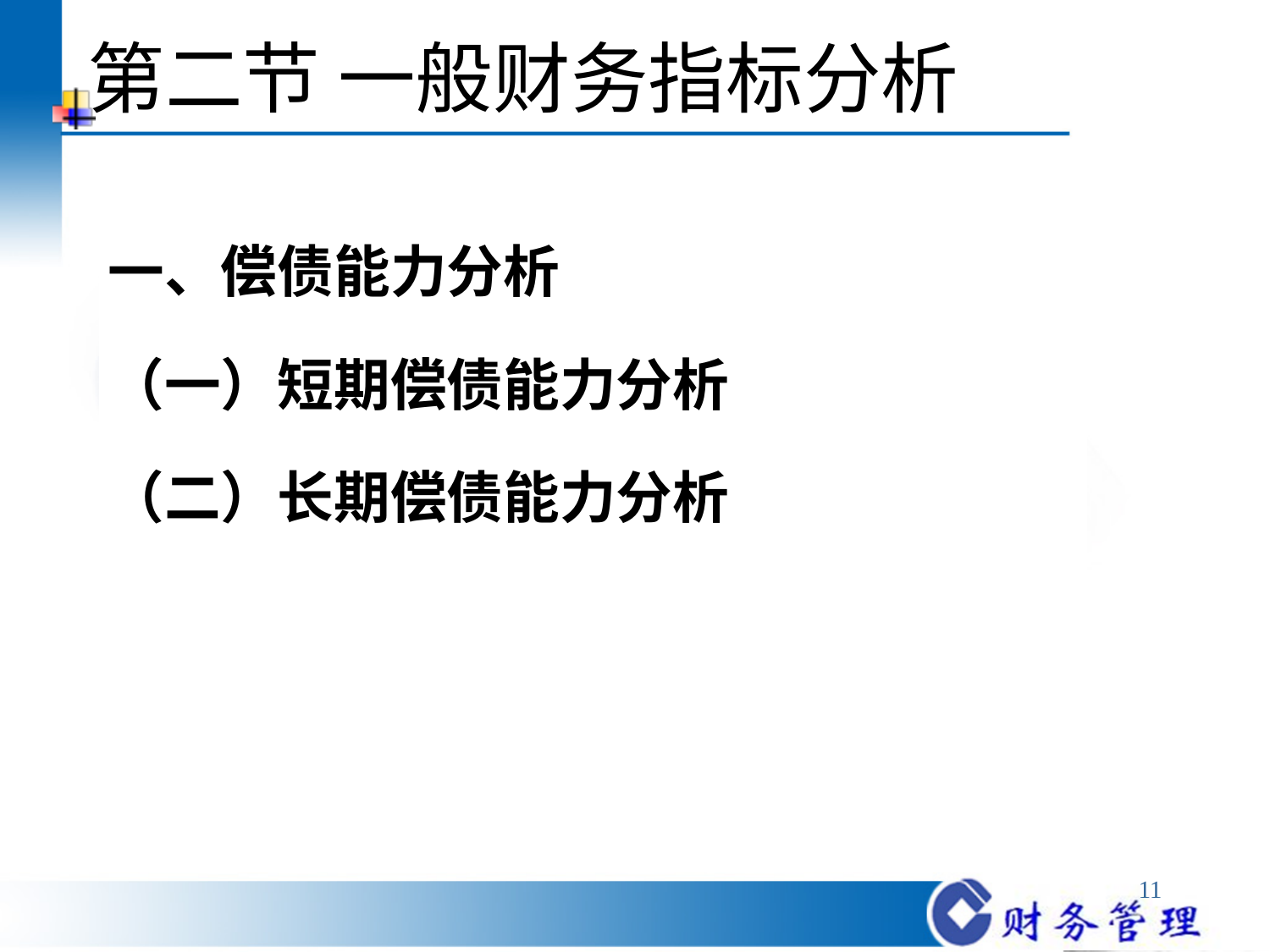

# 第二节 一般财务指标分析
一、偿债能力分析
（一）短期偿债能力分析
（二）长期偿债能力分析

11